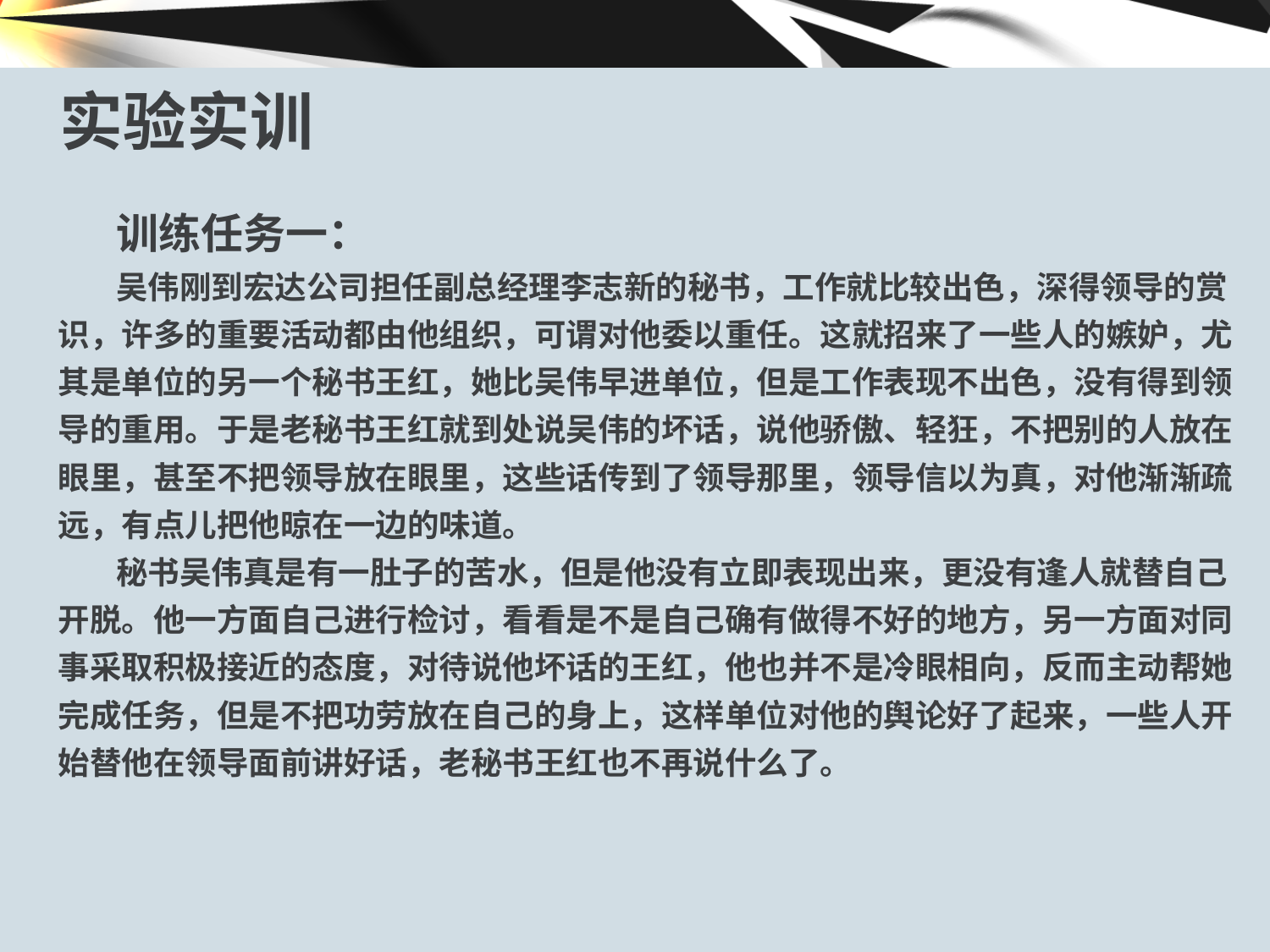

实验实训
       训练任务一：
       吴伟刚到宏达公司担任副总经理李志新的秘书，工作就比较出色，深得领导的赏识，许多的重要活动都由他组织，可谓对他委以重任。这就招来了一些人的嫉妒，尤其是单位的另一个秘书王红，她比吴伟早进单位，但是工作表现不出色，没有得到领导的重用。于是老秘书王红就到处说吴伟的坏话，说他骄傲、轻狂，不把别的人放在眼里，甚至不把领导放在眼里，这些话传到了领导那里，领导信以为真，对他渐渐疏远，有点儿把他晾在一边的味道。
       秘书吴伟真是有一肚子的苦水，但是他没有立即表现出来，更没有逢人就替自己开脱。他一方面自己进行检讨，看看是不是自己确有做得不好的地方，另一方面对同事采取积极接近的态度，对待说他坏话的王红，他也并不是冷眼相向，反而主动帮她完成任务，但是不把功劳放在自己的身上，这样单位对他的舆论好了起来，一些人开始替他在领导面前讲好话，老秘书王红也不再说什么了。